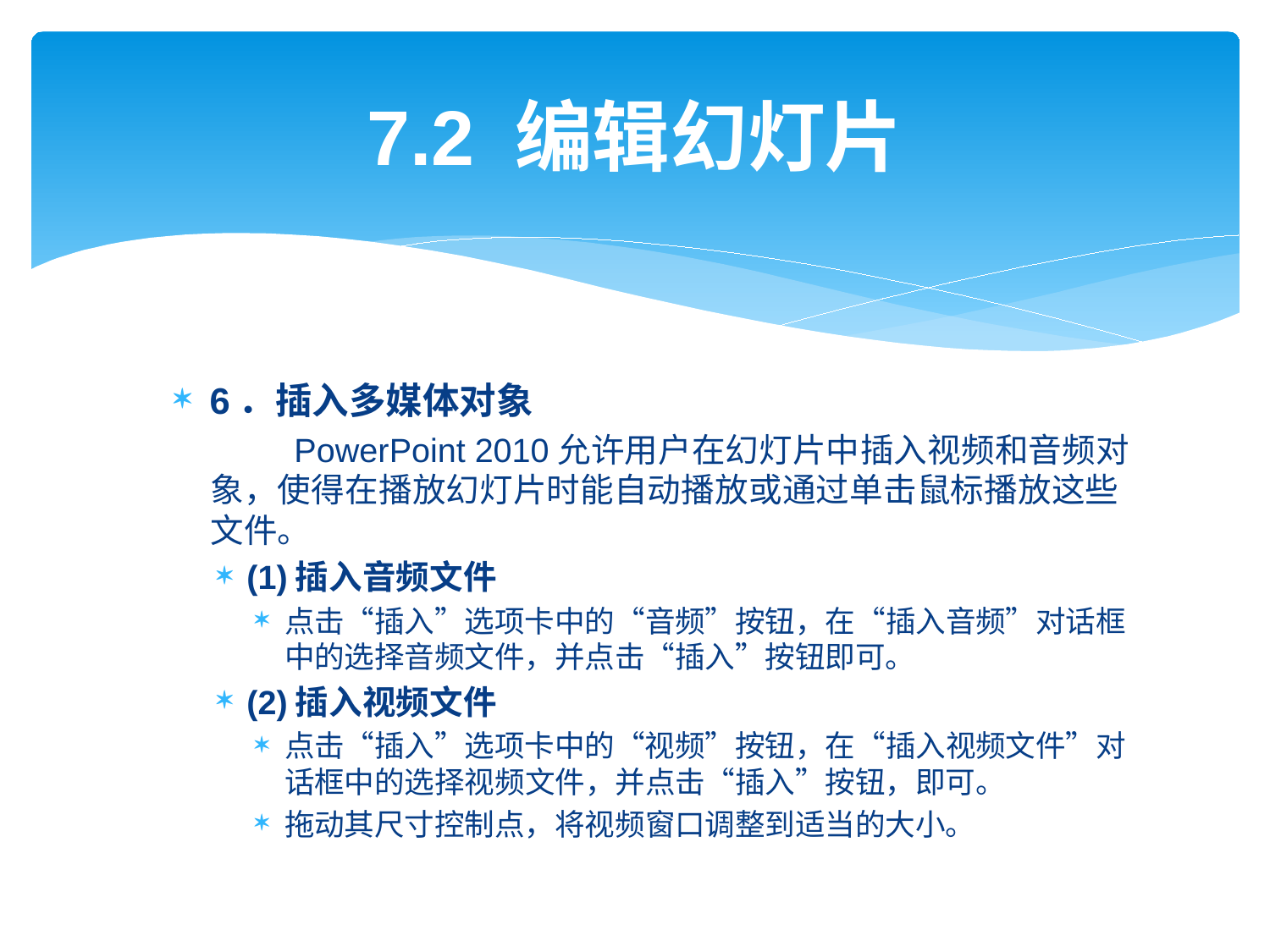

# 7.2 编辑幻灯片
6．插入多媒体对象
         PowerPoint 2010允许用户在幻灯片中插入视频和音频对象，使得在播放幻灯片时能自动播放或通过单击鼠标播放这些文件。
(1)插入音频文件
点击“插入”选项卡中的“音频”按钮，在“插入音频”对话框中的选择音频文件，并点击“插入”按钮即可。
(2)插入视频文件
点击“插入”选项卡中的“视频”按钮，在“插入视频文件”对话框中的选择视频文件，并点击“插入”按钮，即可。
拖动其尺寸控制点，将视频窗口调整到适当的大小。